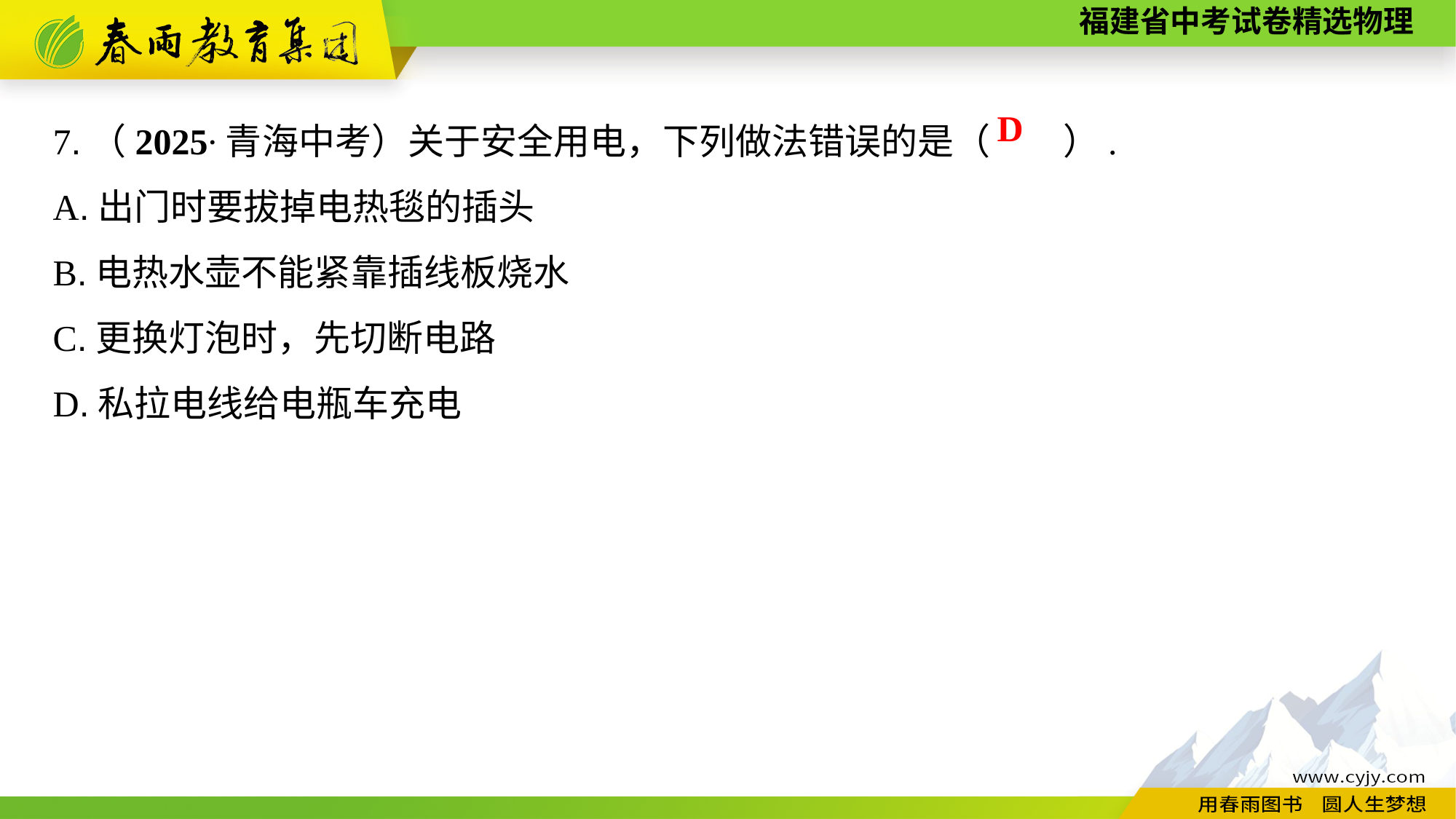

7.（2025∙青海中考）关于安全用电，下列做法错误的是（　　）.
A.出门时要拔掉电热毯的插头
B.电热水壶不能紧靠插线板烧水
C.更换灯泡时，先切断电路
D.私拉电线给电瓶车充电
D